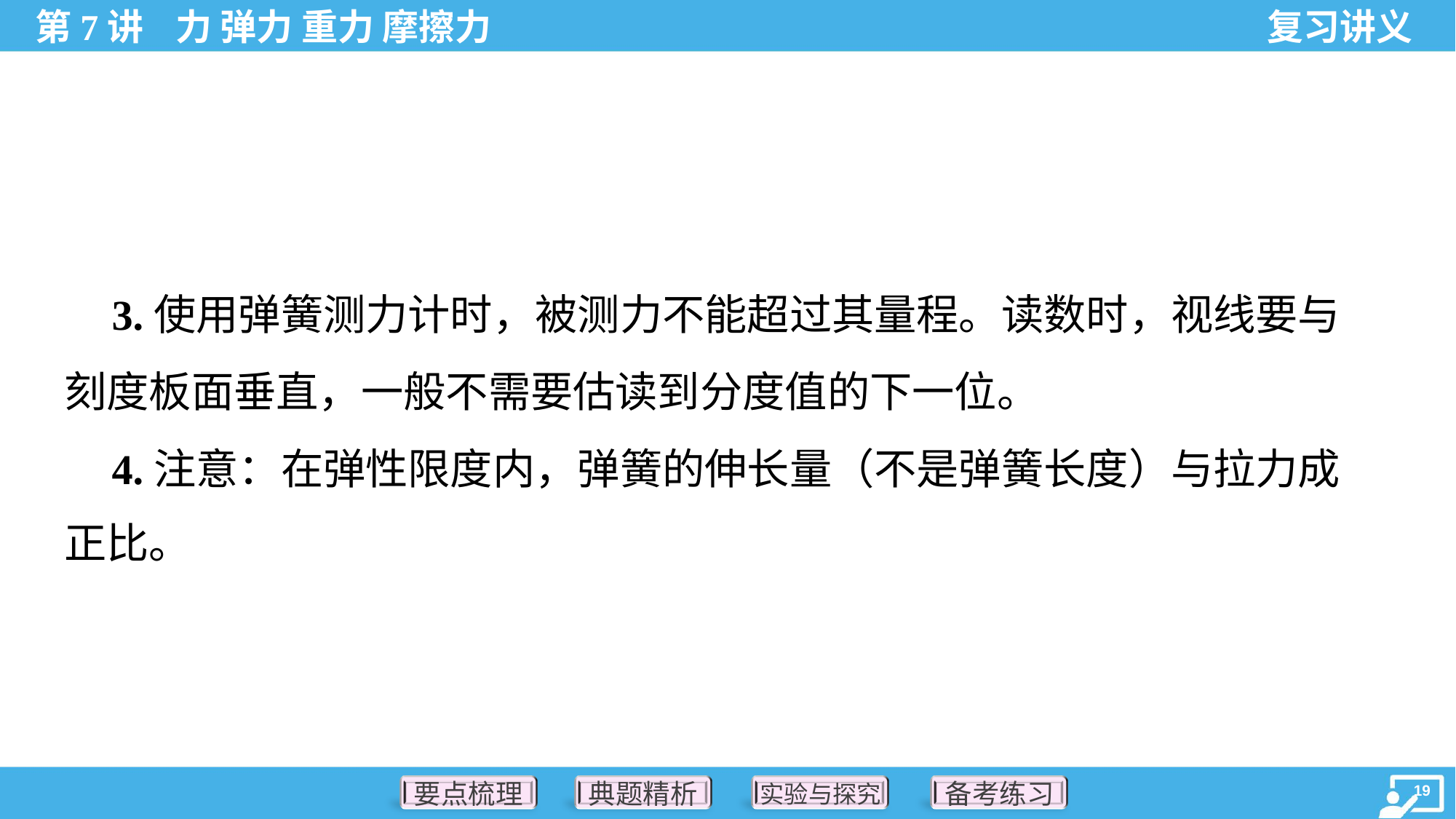

3.使用弹簧测力计时，被测力不能超过其量程。读数时，视线要与
刻度板面垂直，一般不需要估读到分度值的下一位。
    4.注意：在弹性限度内，弹簧的伸长量（不是弹簧长度）与拉力成
正比。